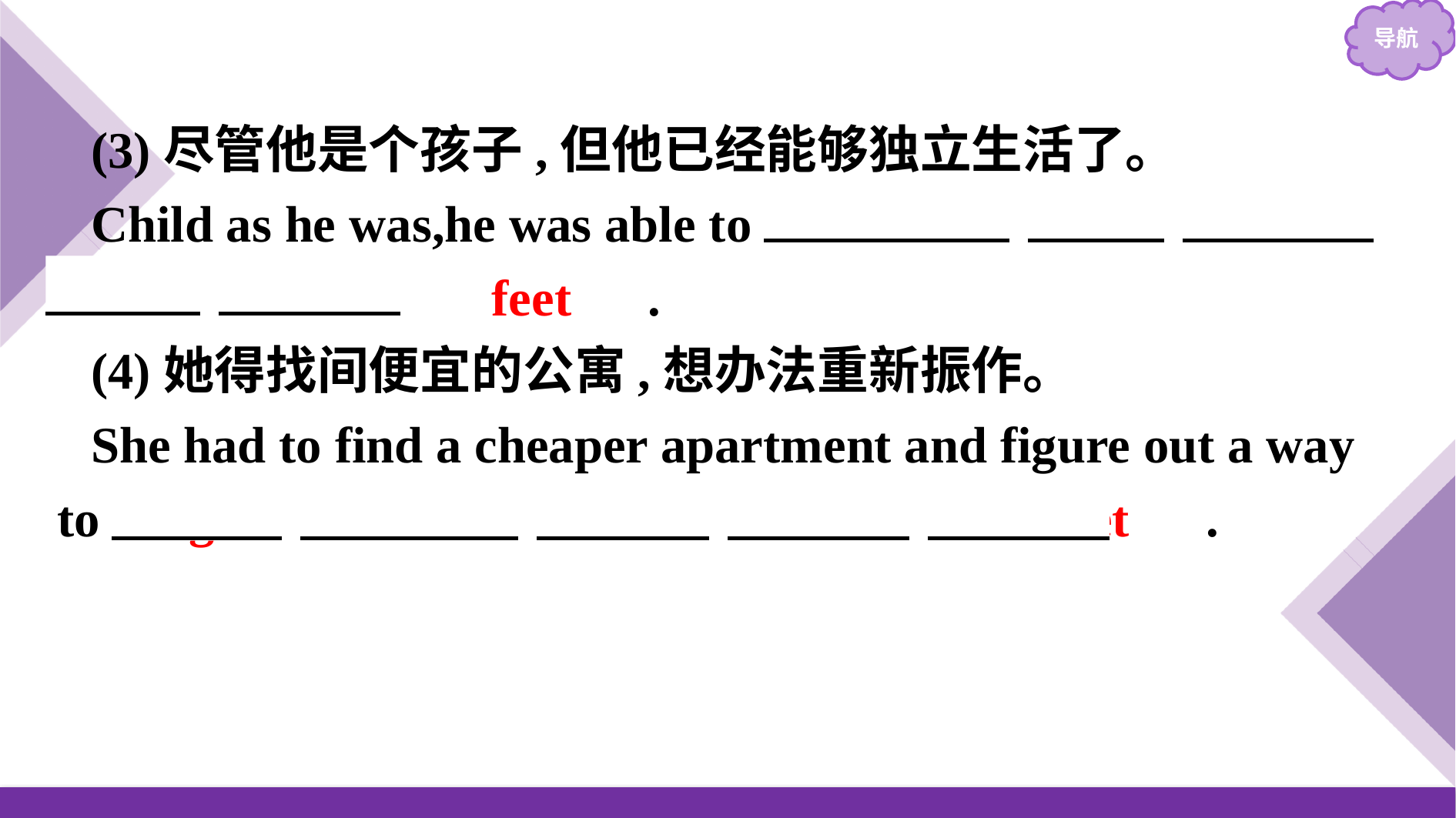

(3)尽管他是个孩子,但他已经能够独立生活了。
Child as he was,he was able to 　stand　 　on　 　his　 　own　 　feet　.
(4)她得找间便宜的公寓,想办法重新振作。
She had to find a cheaper apartment and figure out a way to 　get　 　back　 　on　 　her　 　feet　.